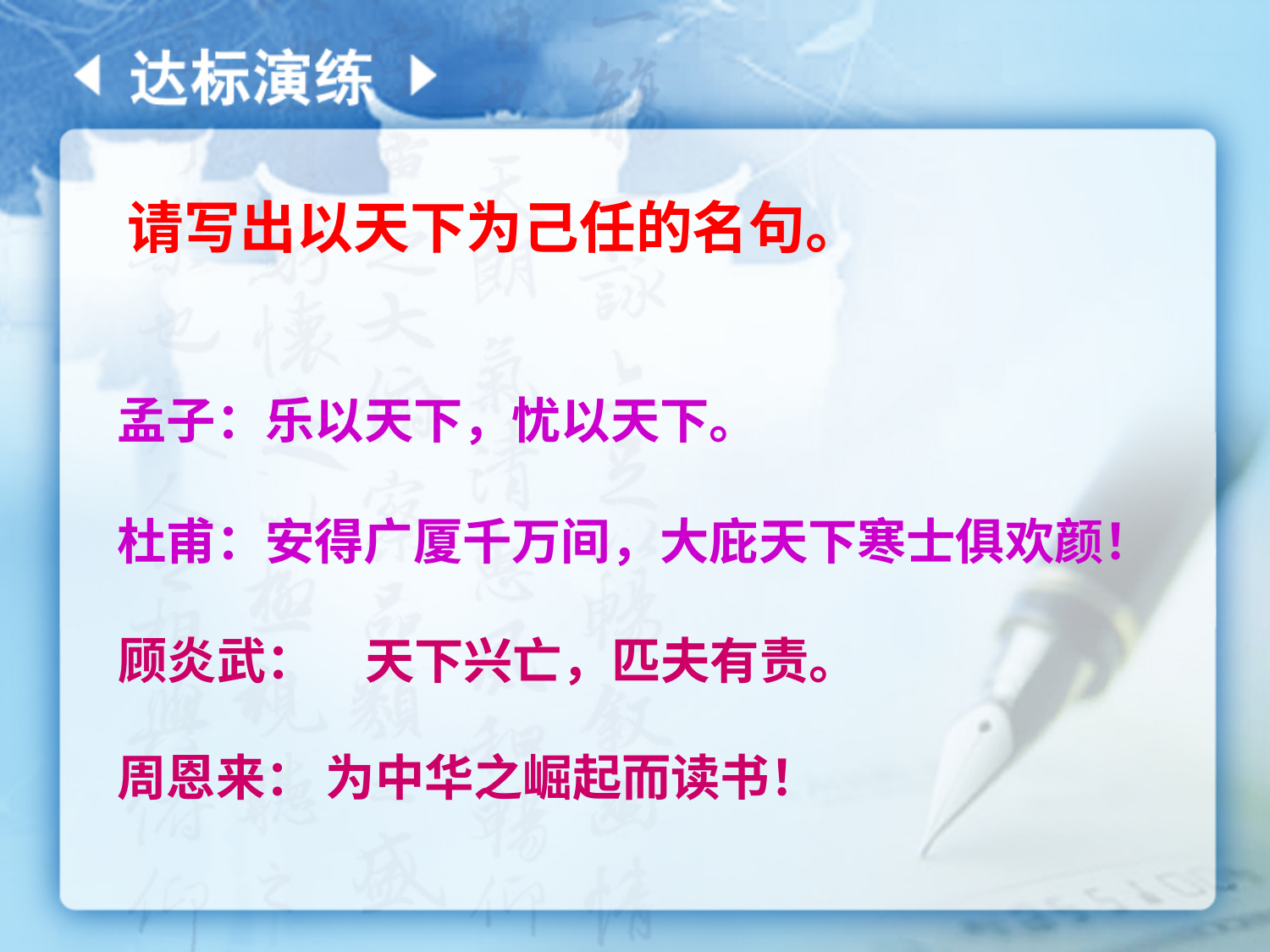

请写出以天下为己任的名句。

孟子：乐以天下，忧以天下。
杜甫：安得广厦千万间，大庇天下寒士俱欢颜！
顾炎武：　天下兴亡，匹夫有责。
周恩来： 为中华之崛起而读书！